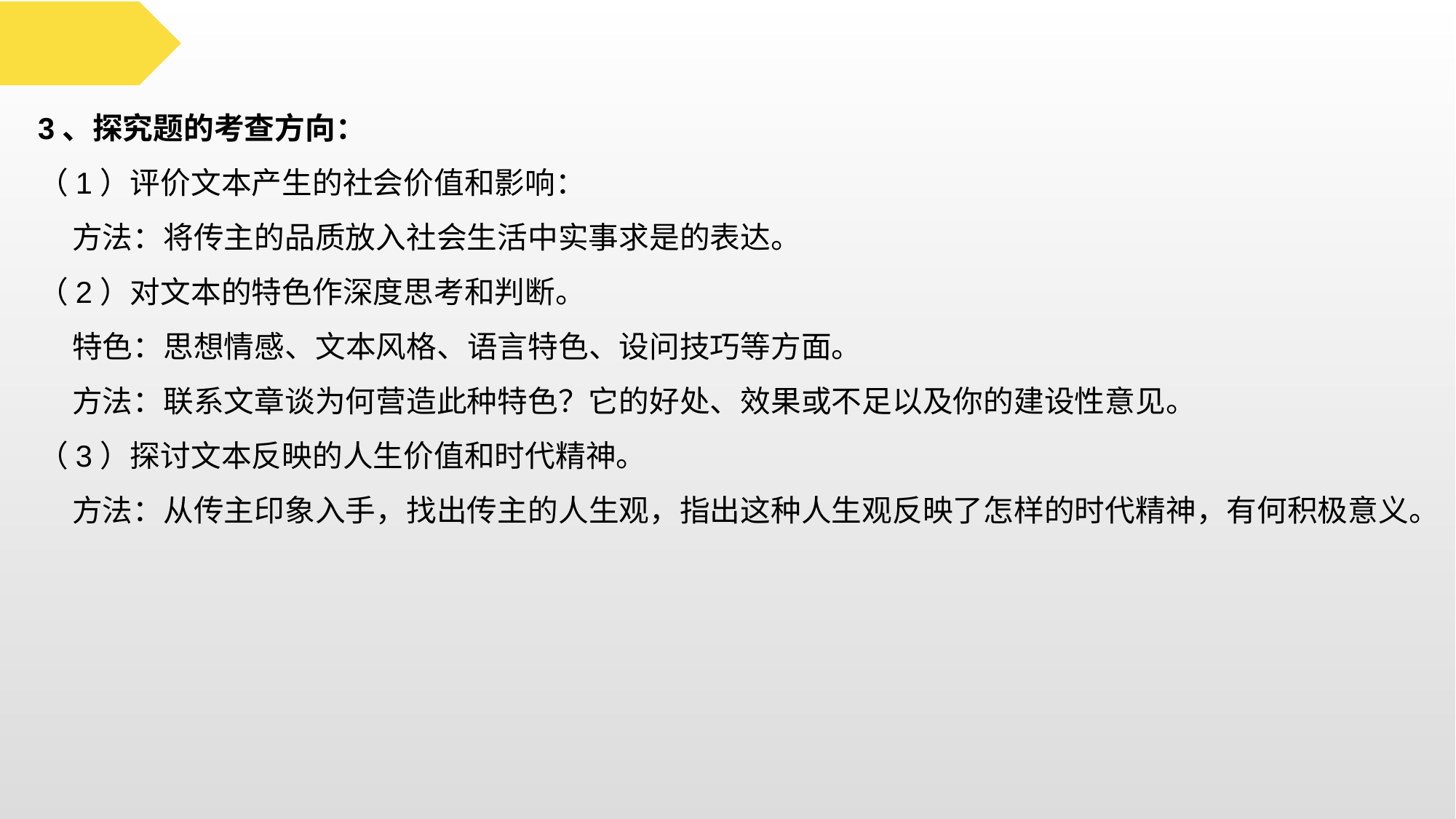

3、探究题的考查方向：
（1）评价文本产生的社会价值和影响：
    方法：将传主的品质放入社会生活中实事求是的表达。
（2）对文本的特色作深度思考和判断。
    特色：思想情感、文本风格、语言特色、设问技巧等方面。
    方法：联系文章谈为何营造此种特色？它的好处、效果或不足以及你的建设性意见。
（3）探讨文本反映的人生价值和时代精神。
    方法：从传主印象入手，找出传主的人生观，指出这种人生观反映了怎样的时代精神，有何积极意义。